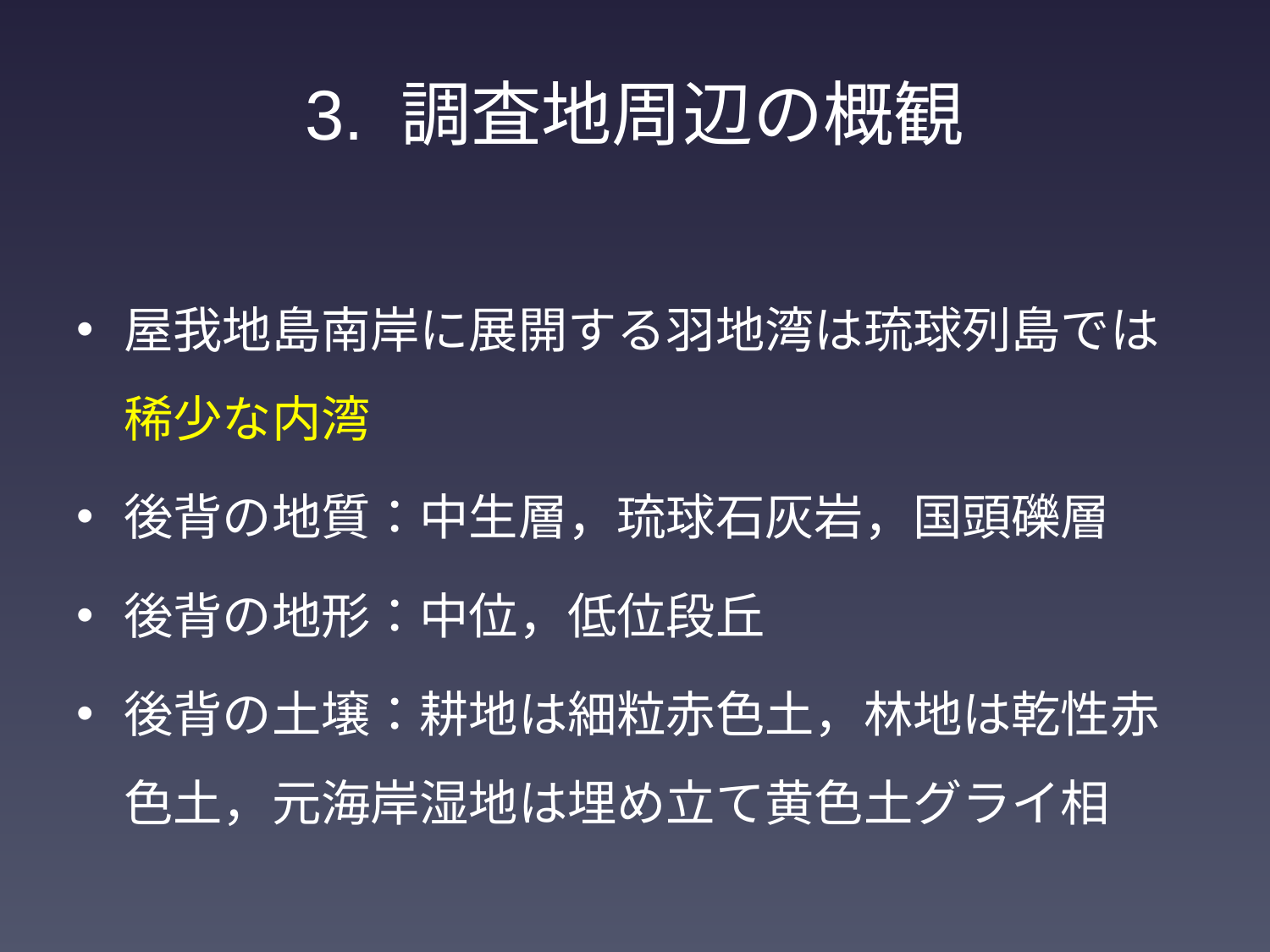

# 3. 調査地周辺の概観
屋我地島南岸に展開する羽地湾は琉球列島では稀少な内湾
後背の地質：中生層，琉球石灰岩，国頭礫層
後背の地形：中位，低位段丘
後背の土壌：耕地は細粒赤色土，林地は乾性赤色土，元海岸湿地は埋め立て黄色土グライ相